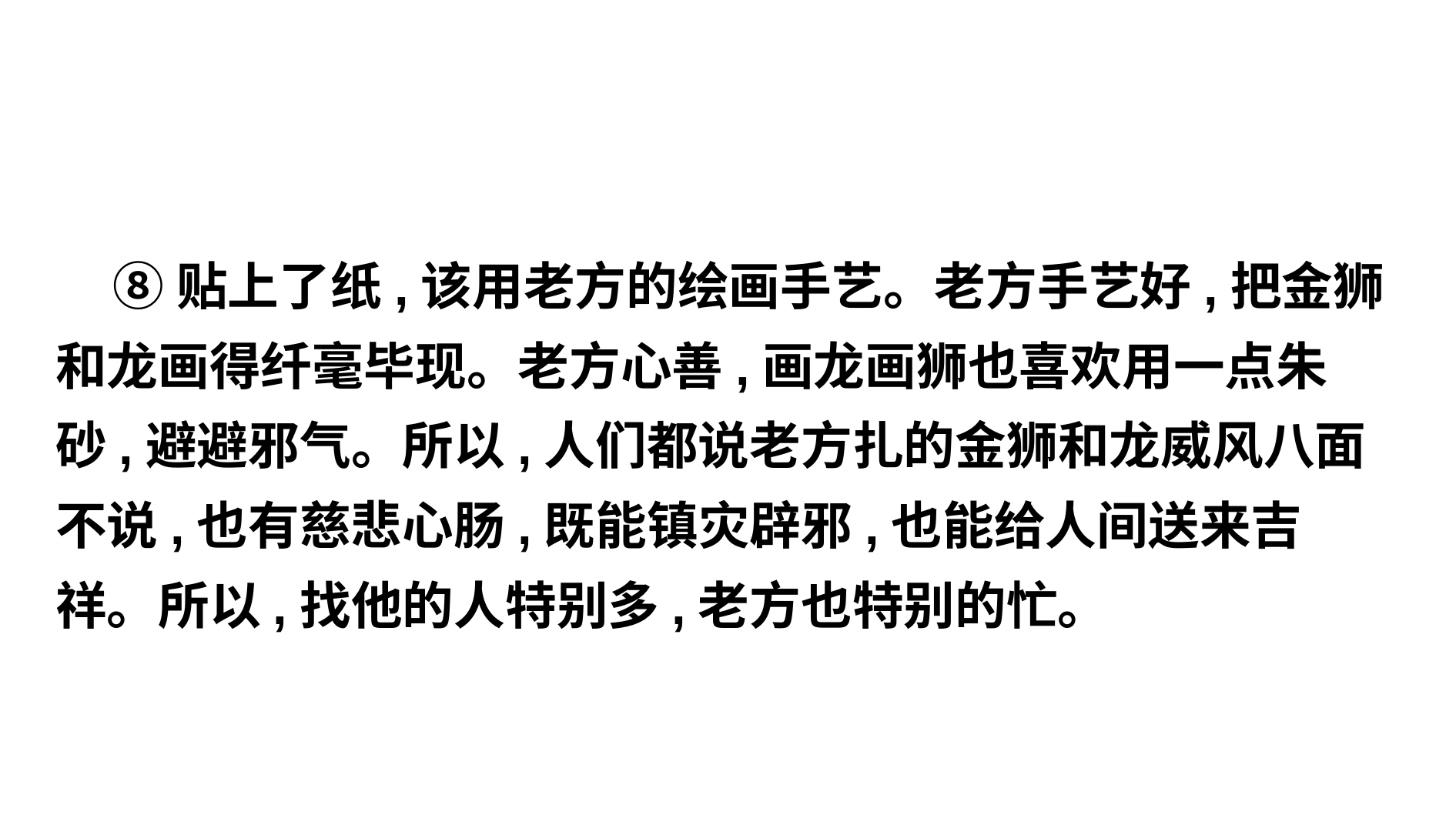

⑧贴上了纸,该用老方的绘画手艺。老方手艺好,把金狮和龙画得纤毫毕现。老方心善,画龙画狮也喜欢用一点朱砂,避避邪气。所以,人们都说老方扎的金狮和龙威风八面不说,也有慈悲心肠,既能镇灾辟邪,也能给人间送来吉祥。所以,找他的人特别多,老方也特别的忙。